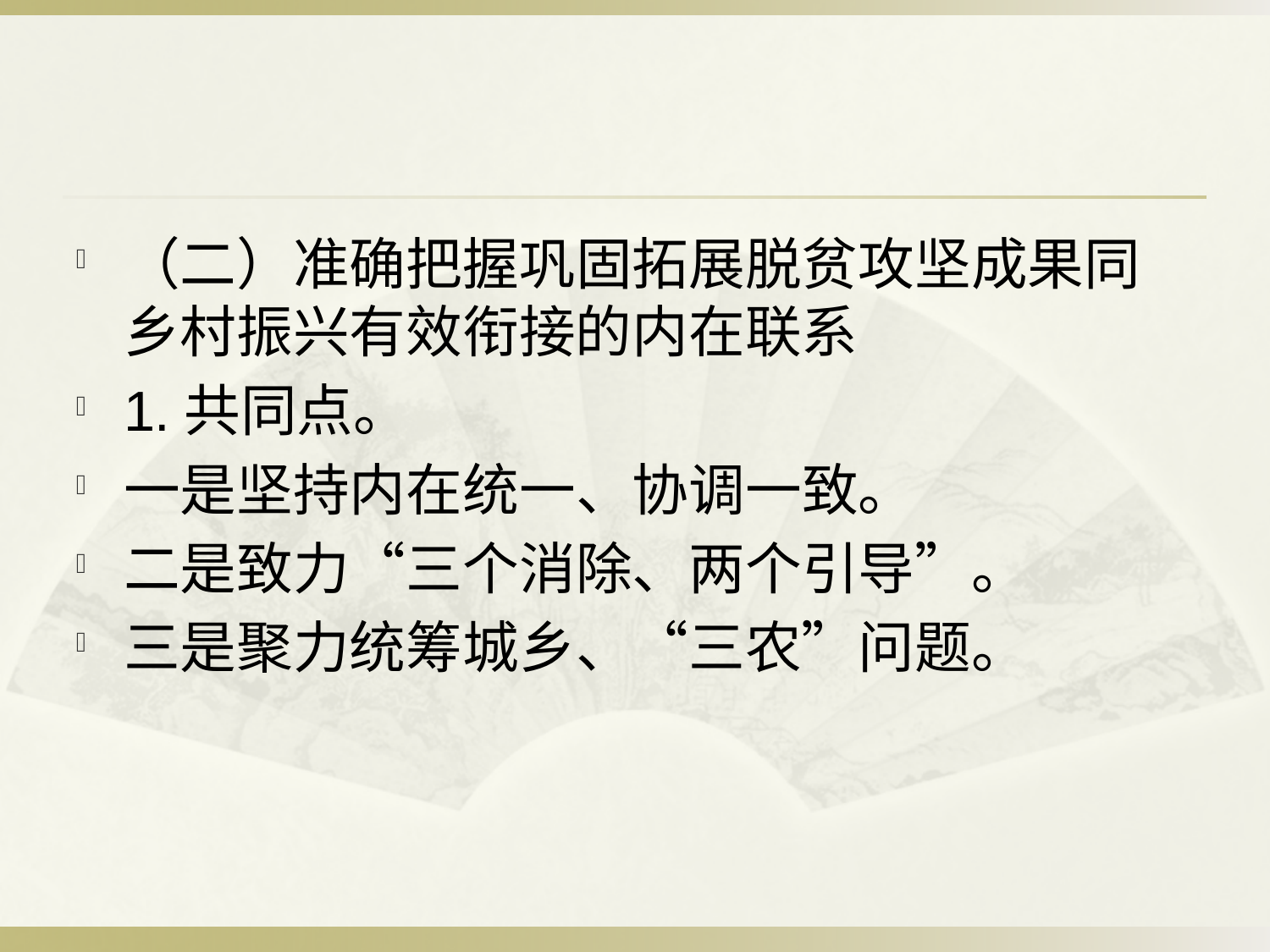

#
（二）准确把握巩固拓展脱贫攻坚成果同乡村振兴有效衔接的内在联系
1.共同点。
一是坚持内在统一、协调一致。
二是致力“三个消除、两个引导”。
三是聚力统筹城乡、“三农”问题。